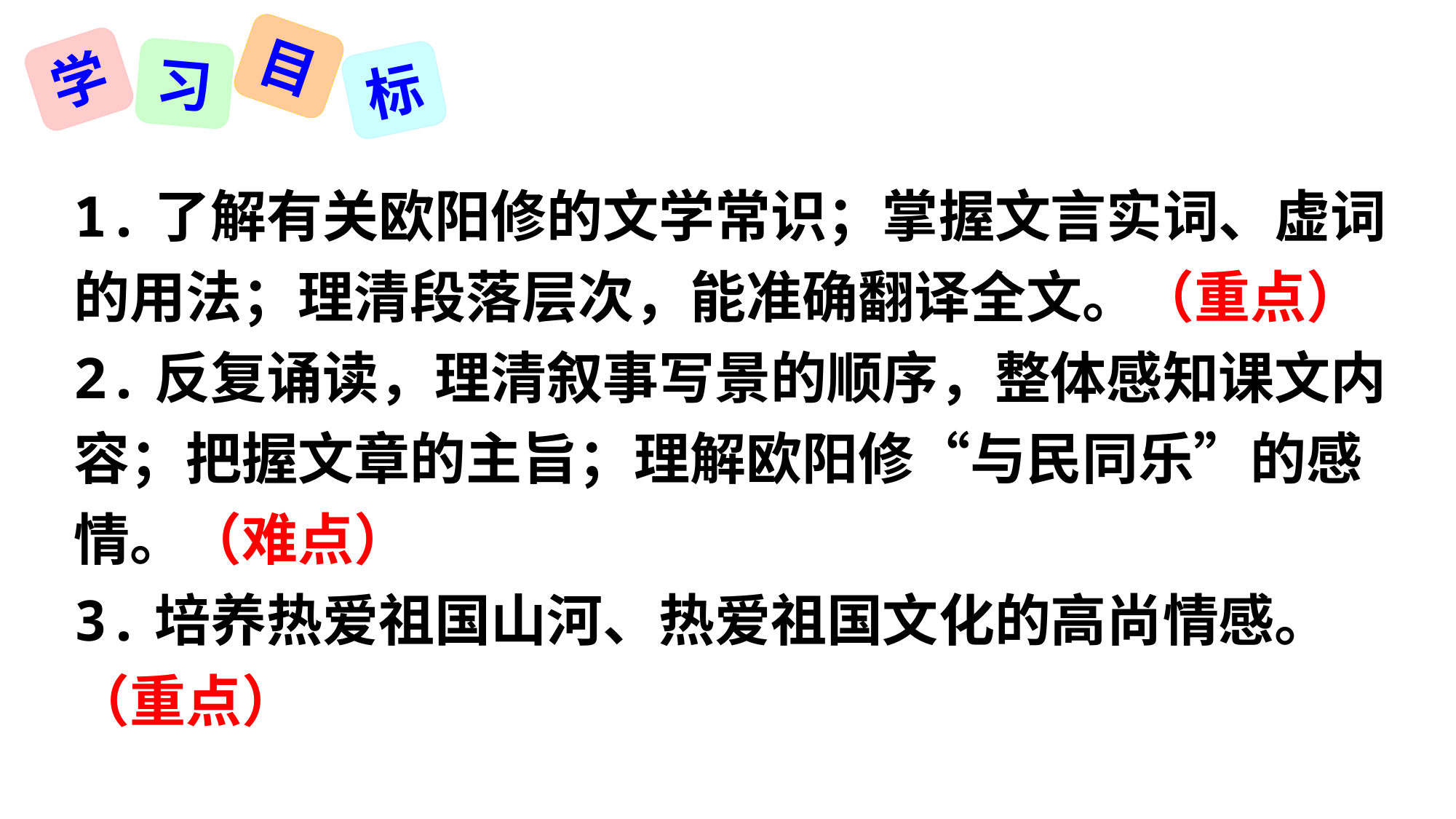

目
学
习
标
1.了解有关欧阳修的文学常识；掌握文言实词、虚词的用法；理清段落层次，能准确翻译全文。（重点）
2.反复诵读，理清叙事写景的顺序，整体感知课文内容；把握文章的主旨；理解欧阳修“与民同乐”的感情。（难点）
3.培养热爱祖国山河、热爱祖国文化的高尚情感。（重点）
状元成才路
状元成才路
状元成才路
状元成才路
状元成才路
状元成才路
状元成才路
状元成才路
状元成才路
状元成才路
状元成才路
状元成才路
状元成才路
状元成才路
状元成才路
状元成才路
状元成才路
状元成才路
状元成才路
状元成才路
状元成才路
状元成才路
状元成才路
状元成才路
状元成才路
状元成才路
状元成才路
状元成才路
状元成才路
状元成才路
状元成才路
状元成才路
状元成才路
状元成才路
状元成才路
状元成才路
状元成才路
状元成才路
状元成才路
状元成才路
状元成才路
状元成才路
状元成才路
状元成才路
状元成才路
状元成才路
状元成才路
状元成才路
状元成才路
状元成才路
状元成才路
状元成才路
状元成才路
状元成才路
状元成才路
状元成才路
状元成才路
状元成才路
状元成才路
状元成才路
状元成才路
状元成才路
状元成才路
状元成才路
状元成才路
状元成才路
状元成才路
状元成才路
状元成才路
状元成才路
状元成才路
状元成才路
状元成才路
状元成才路
状元成才路
状元成才路
状元成才路
状元成才路
状元成才路
状元成才路
状元成才路
状元成才路
状元成才路
状元成才路
状元成才路
状元成才路
状元成才路
状元成才路
状元成才路
状元成才路
状元成才路
状元成才路
状元成才路
状元成才路
状元成才路
状元成才路
状元成才路
状元成才路
状元成才路
状元成才路